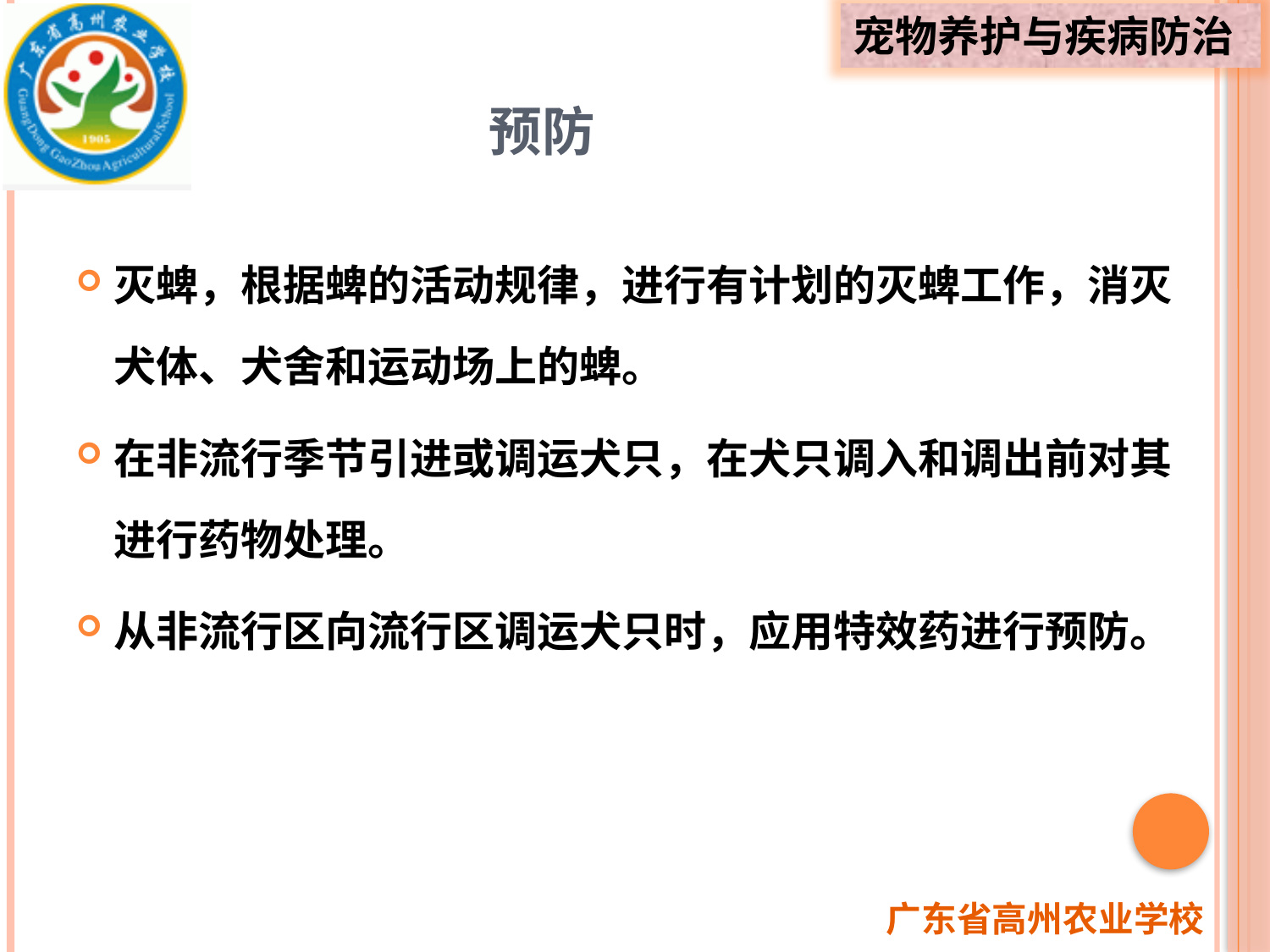

# 预防
灭蜱，根据蜱的活动规律，进行有计划的灭蜱工作，消灭犬体、犬舍和运动场上的蜱。
在非流行季节引进或调运犬只，在犬只调入和调出前对其进行药物处理。
从非流行区向流行区调运犬只时，应用特效药进行预防。